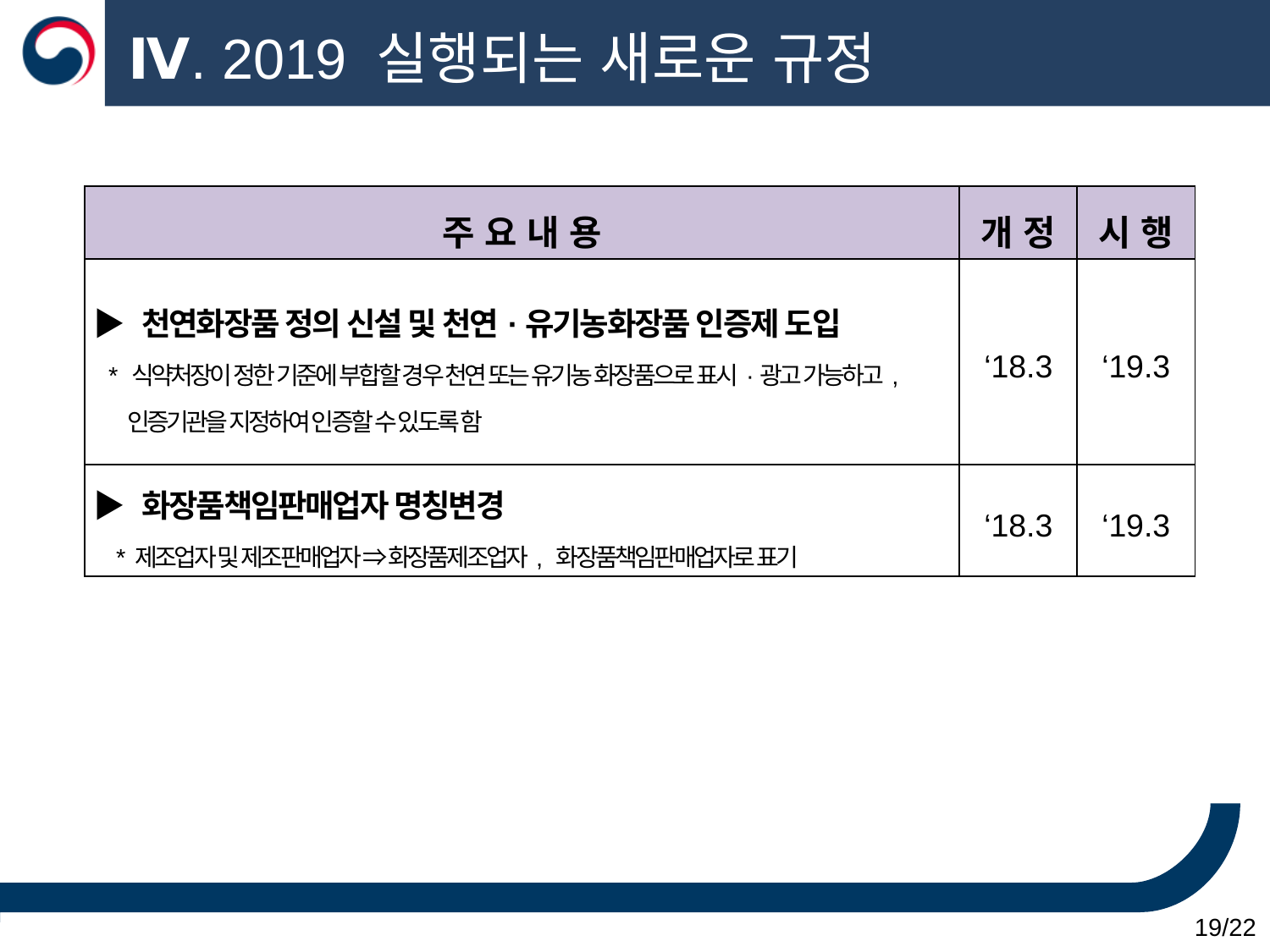

Ⅳ. 2019 실행되는 새로운 규정
| 주 요 내 용 | 개 정 | 시 행 |
| --- | --- | --- |
| ▶ 천연화장품 정의 신설 및 천연·유기농화장품 인증제 도입 \* 식약처장이 정한 기준에 부합할 경우 천연 또는 유기농 화장품으로 표시·광고 가능하고, 인증기관을 지정하여 인증할 수 있도록 함 | ‘18.3 | ‘19.3 |
| ▶ 화장품책임판매업자 명칭변경 \* 제조업자 및 제조판매업자 ⇒ 화장품제조업자, 화장품책임판매업자로 표기 | ‘18.3 | ‘19.3 |
 19/22